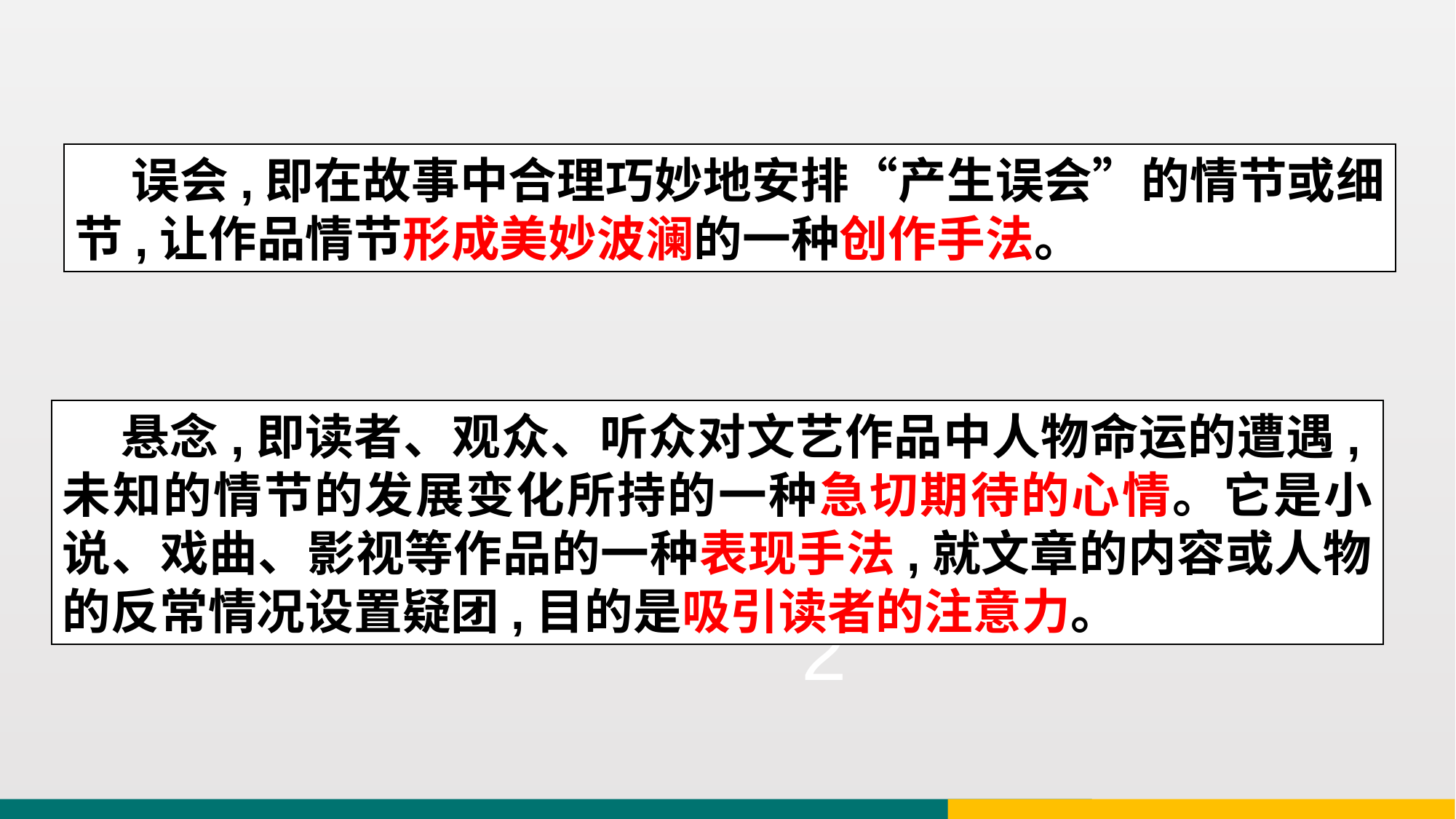

误会,即在故事中合理巧妙地安排“产生误会”的情节或细节,让作品情节形成美妙波澜的一种创作手法。
    悬念,即读者、观众、听众对文艺作品中人物命运的遭遇,未知的情节的发展变化所持的一种急切期待的心情。它是小说、戏曲、影视等作品的一种表现手法,就文章的内容或人物的反常情况设置疑团,目的是吸引读者的注意力。
2